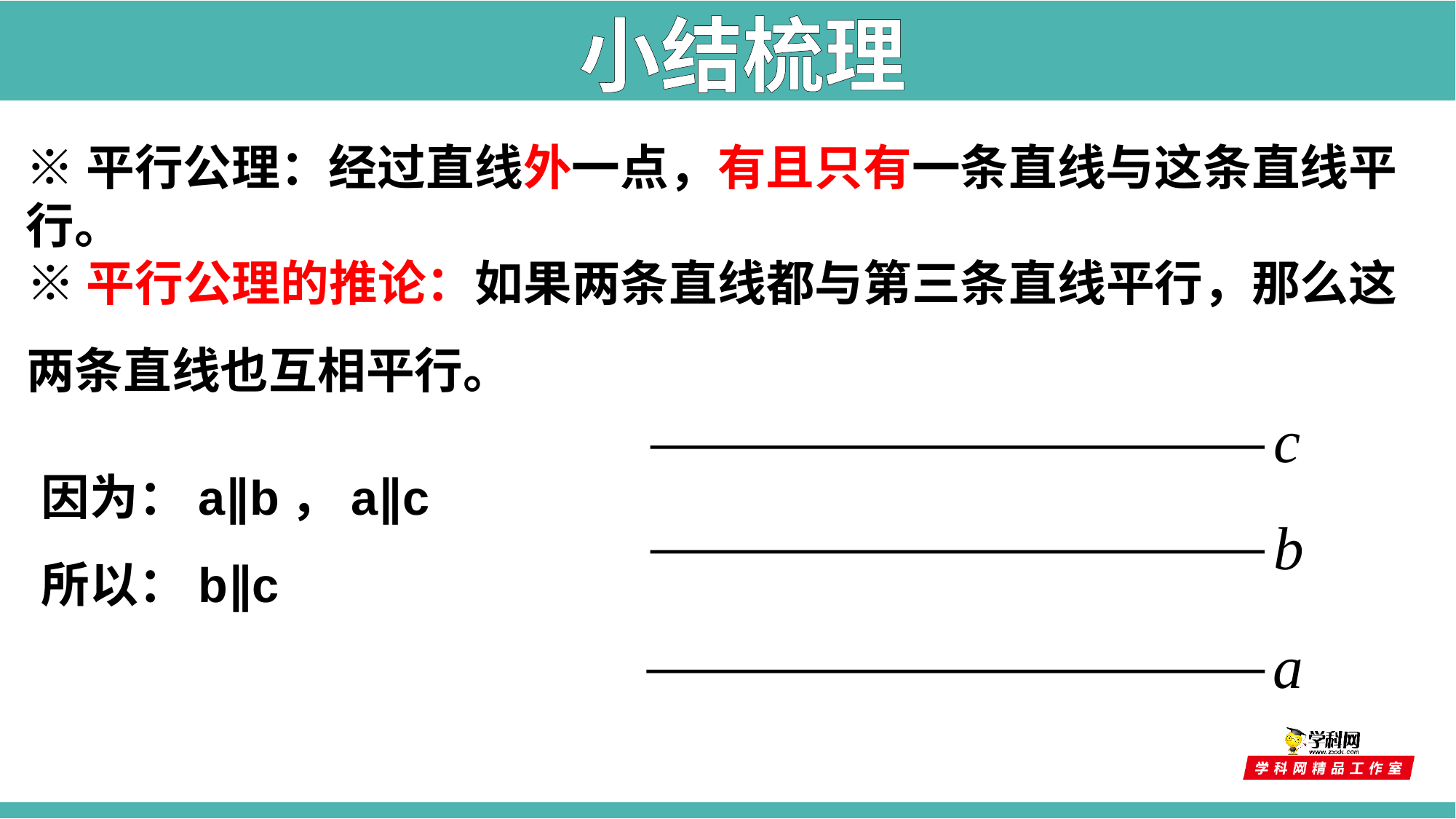

小结梳理
※平行公理：经过直线外一点，有且只有一条直线与这条直线平行。
※平行公理的推论：如果两条直线都与第三条直线平行，那么这两条直线也互相平行。
c
因为：a∥b，a∥c
所以：b∥c

b

a